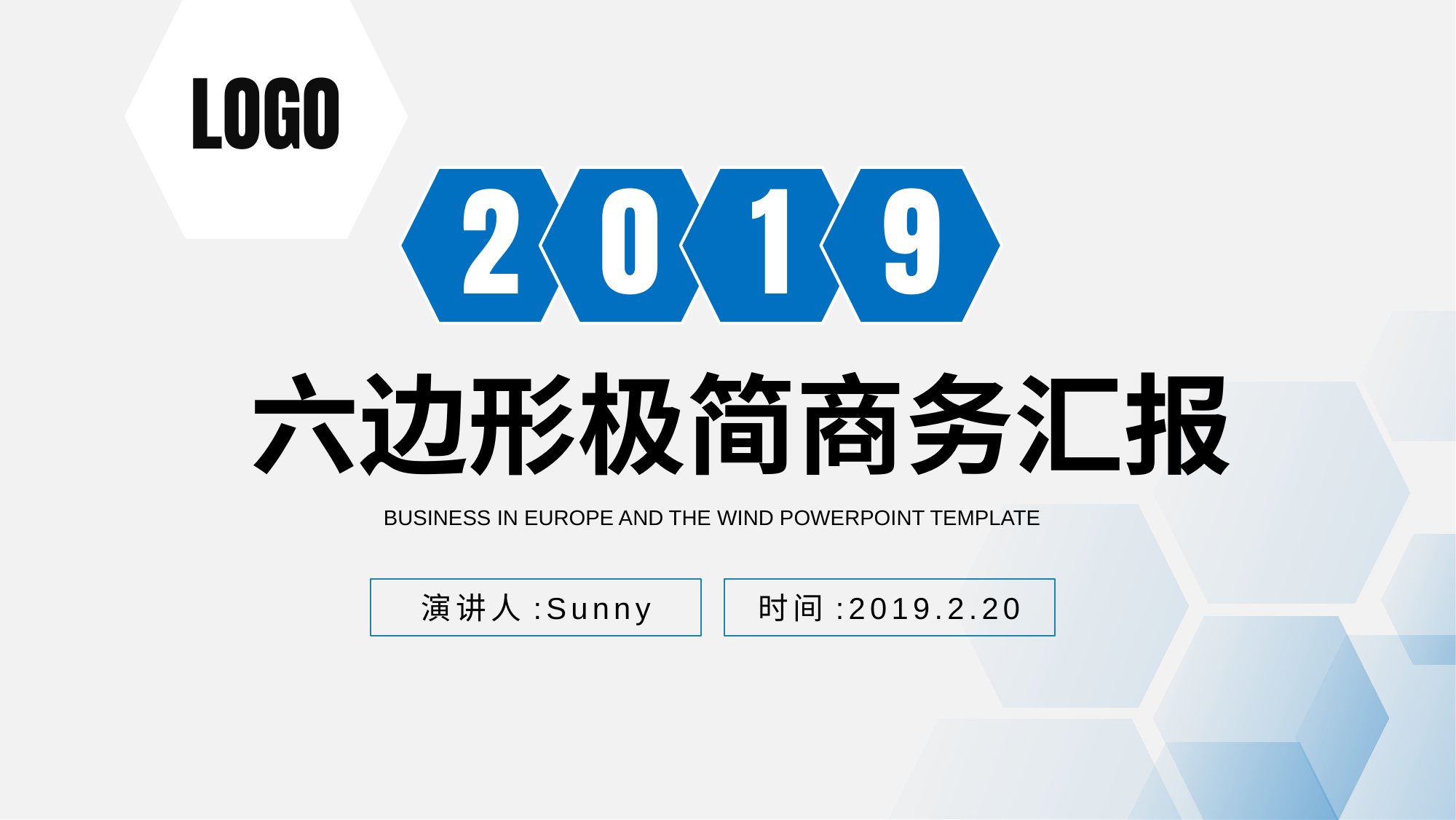

LOGO
2
0
1
9

六边形极简商务汇报

BUSINESS IN EUROPE AND THE WIND POWERPOINT TEMPLATE

时间:2019.2.20

演讲人:Sunny